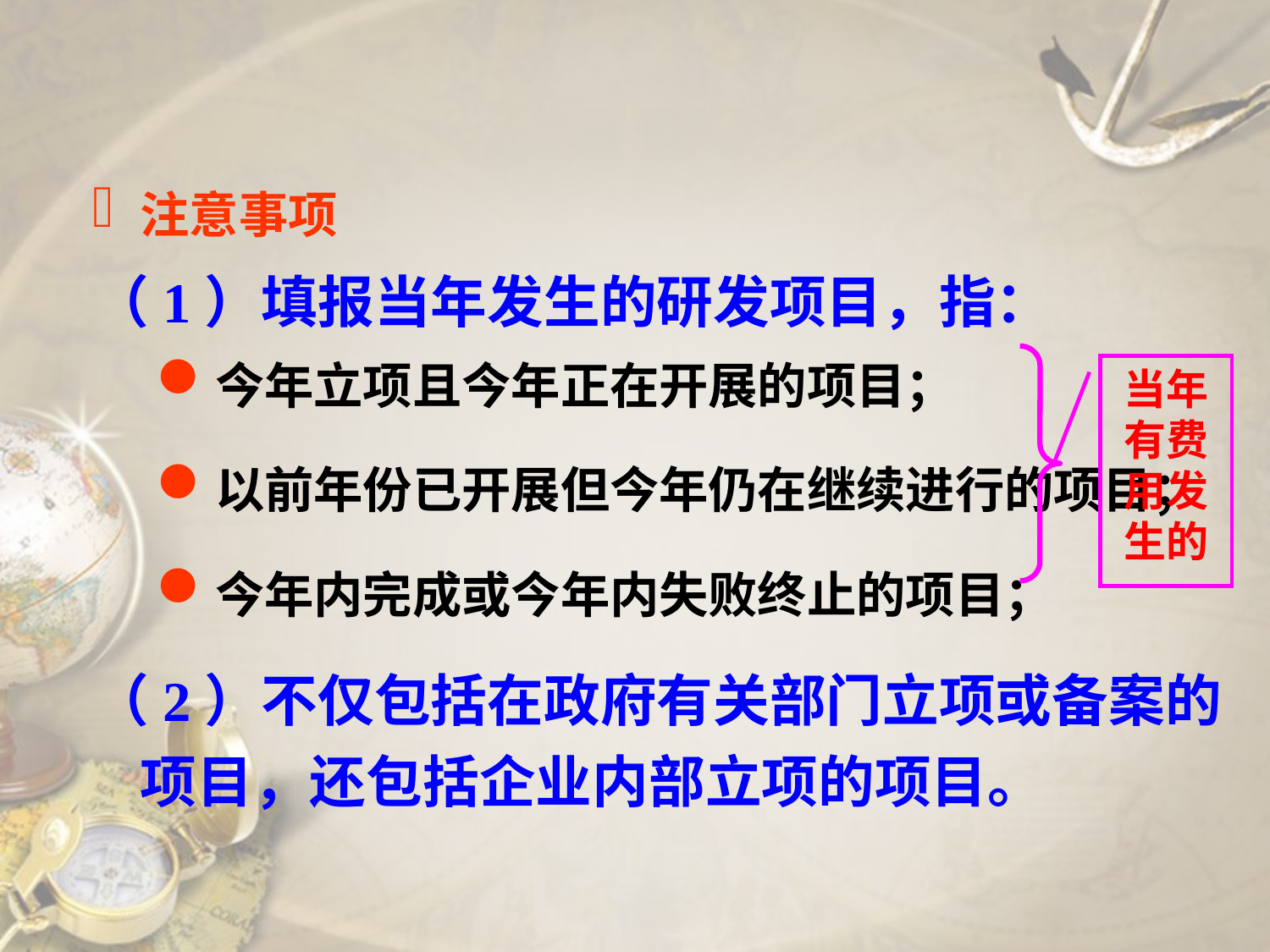

注意事项
（1）填报当年发生的研发项目，指：
今年立项且今年正在开展的项目；
以前年份已开展但今年仍在继续进行的项目；
今年内完成或今年内失败终止的项目；
（2）不仅包括在政府有关部门立项或备案的项目，还包括企业内部立项的项目。

当年有费用发生的